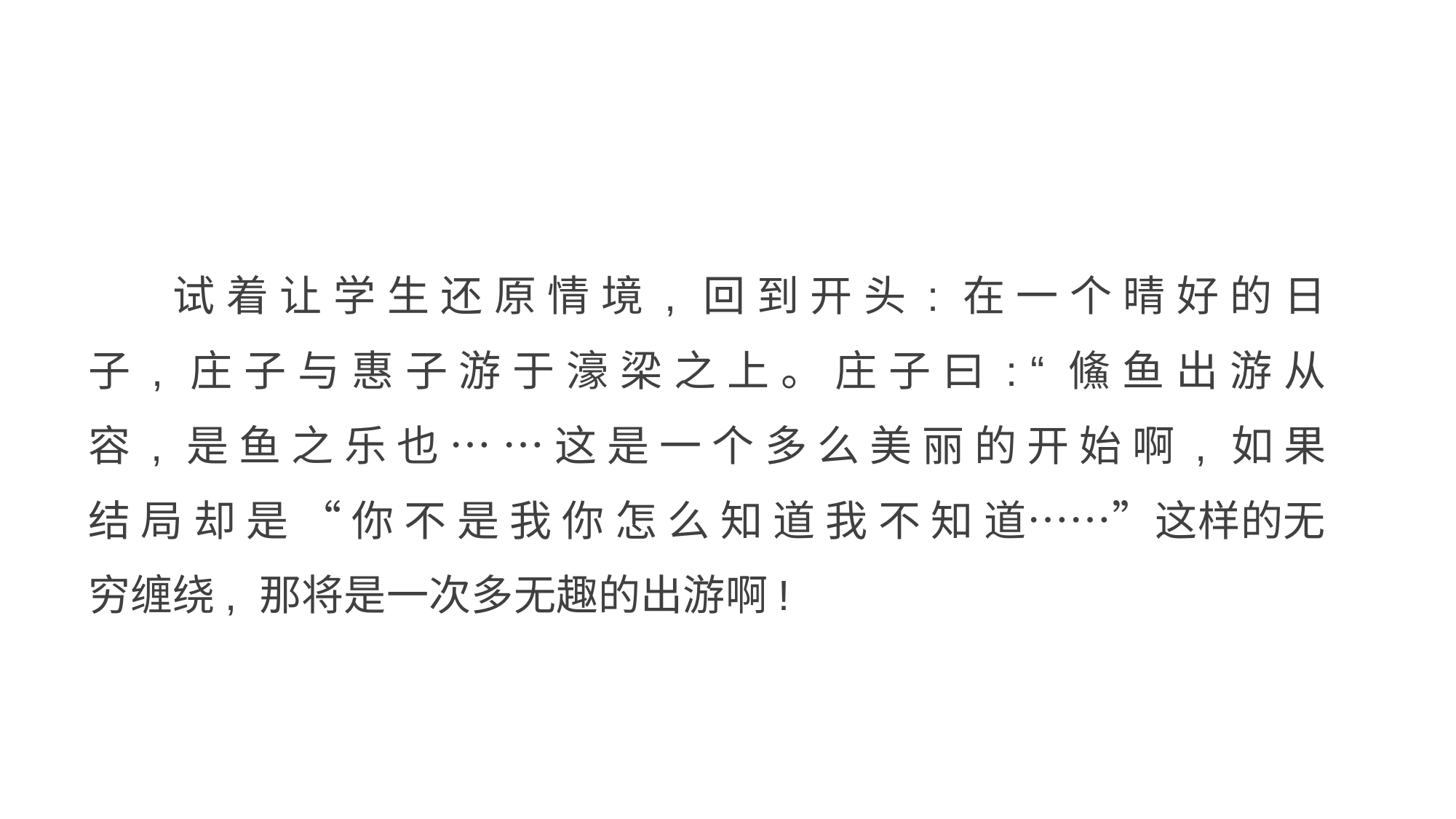

试 着 让 学 生 还 原 情 境 , 回 到 开 头 : 在 一 个 晴 好 的 日 子 , 庄 子 与 惠 子 游 于 濠 梁 之 上 。 庄 子 曰 : “ 鯈 鱼 出 游 从 容 , 是 鱼 之 乐 也 … … 这 是 一 个 多 么 美 丽 的 开 始 啊 , 如 果 结 局 却 是 “ 你 不 是 我 你 怎 么 知 道 我 不 知 道……”这样的无穷缠绕, 那将是一次多无趣的出游啊!